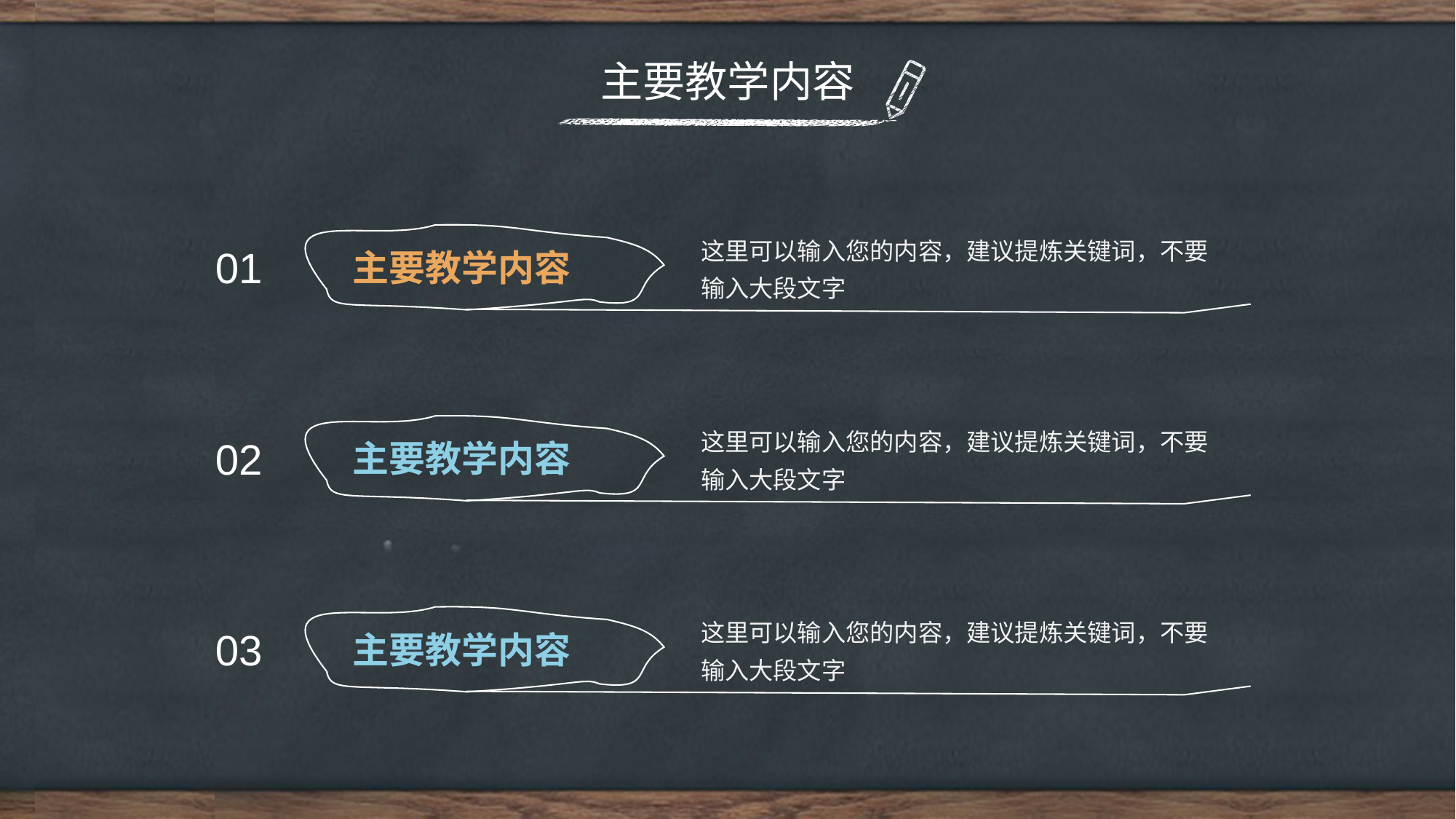

主要教学内容

这里可以输入您的内容，建议提炼关键词，不要输入大段文字

01
主要教学内容

这里可以输入您的内容，建议提炼关键词，不要输入大段文字

02
主要教学内容

这里可以输入您的内容，建议提炼关键词，不要输入大段文字

03
主要教学内容